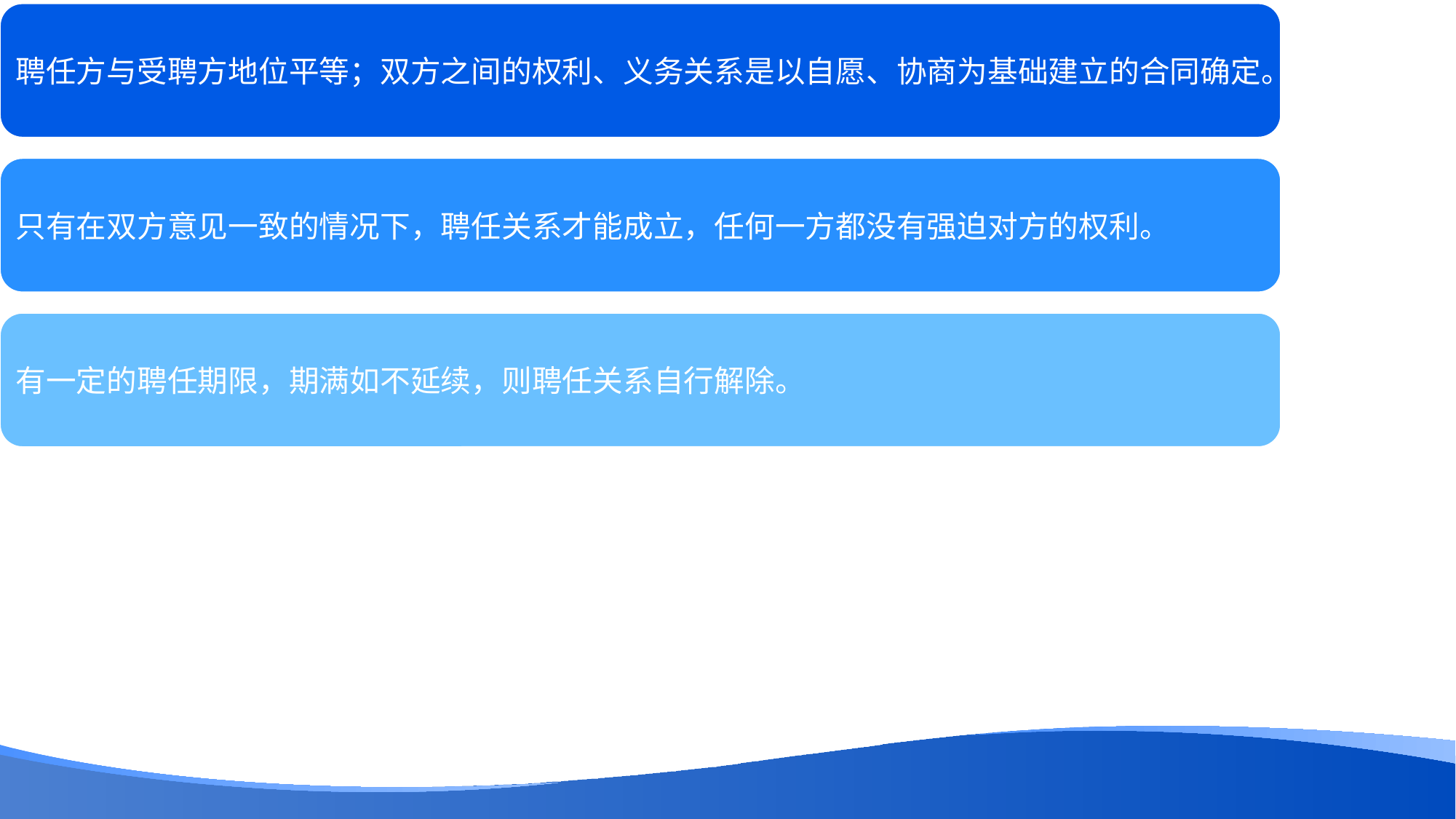

# 二、关于教师的管理制度
聘任制是对专业人员行之有效并广为采用的任用制度。聘任制的基本特征如下:
聘任方与受聘方地位平等；双方之间的权利、义务关系是以自愿、协商为基础建立的合同确定。
只有在双方意见一致的情况下，聘任关系才能成立，任何一方都没有强迫对方的权利。
有一定的聘任期限，期满如不延续，则聘任关系自行解除。